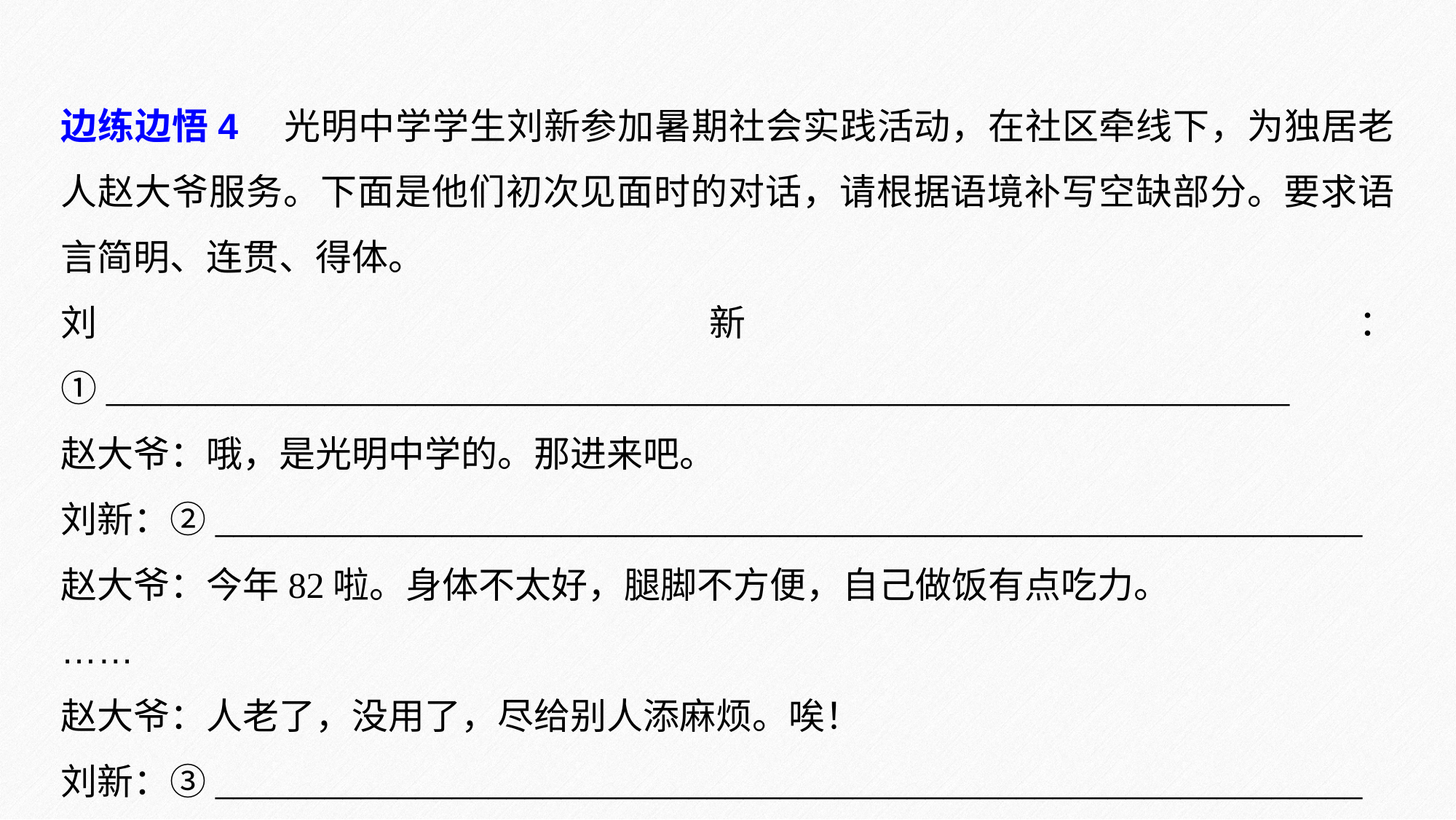

边练边悟4　光明中学学生刘新参加暑期社会实践活动，在社区牵线下，为独居老人赵大爷服务。下面是他们初次见面时的对话，请根据语境补写空缺部分。要求语言简明、连贯、得体。
刘新：①_________________________________________________________________
赵大爷：哦，是光明中学的。那进来吧。
刘新：②_______________________________________________________________
赵大爷：今年82啦。身体不太好，腿脚不方便，自己做饭有点吃力。
……
赵大爷：人老了，没用了，尽给别人添麻烦。唉！
刘新：③_______________________________________________________________